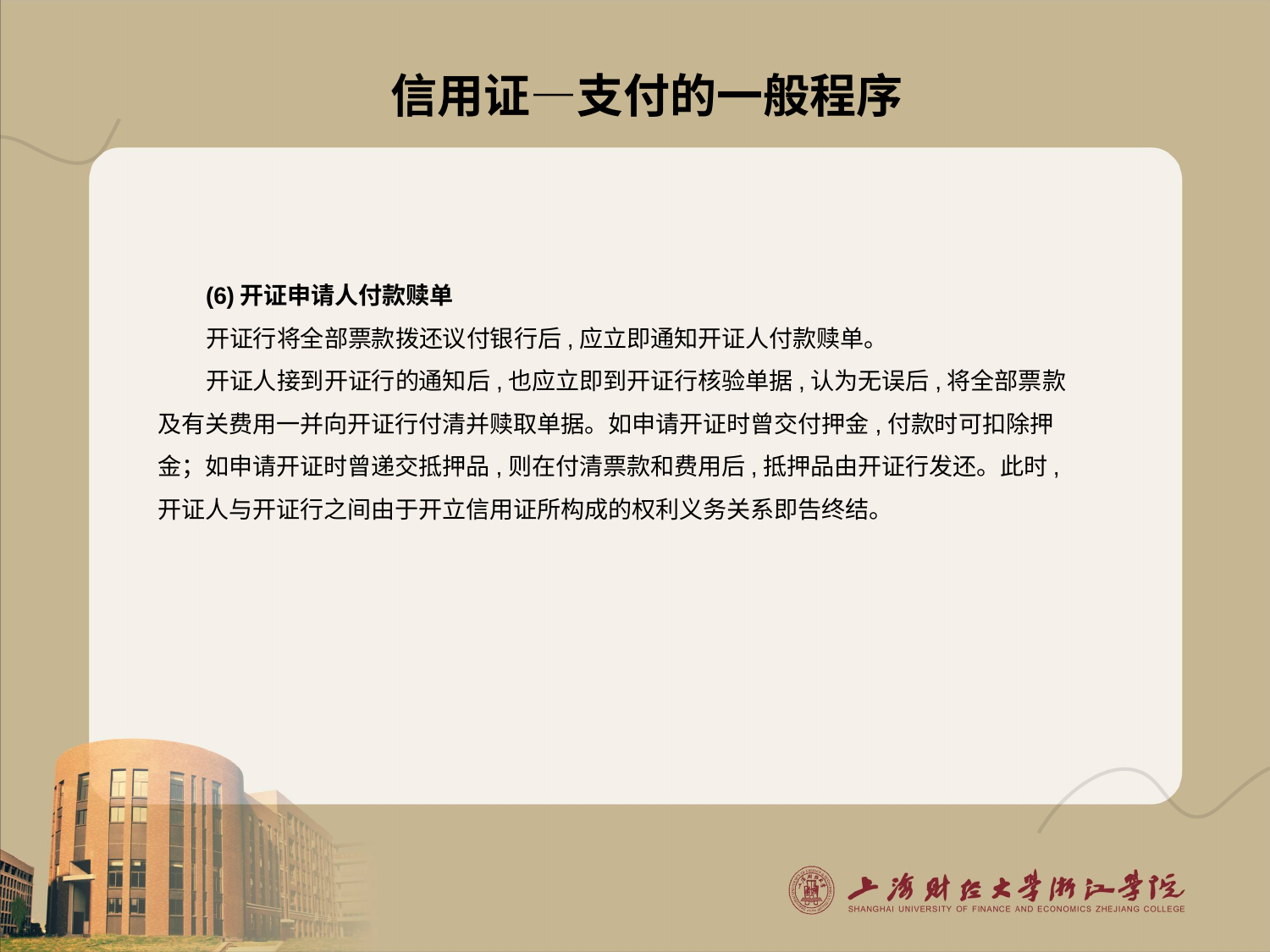

# 信用证—支付的一般程序
(6)开证申请人付款赎单
开证行将全部票款拨还议付银行后,应立即通知开证人付款赎单。
开证人接到开证行的通知后,也应立即到开证行核验单据,认为无误后,将全部票款及有关费用一并向开证行付清并赎取单据。如申请开证时曾交付押金,付款时可扣除押金；如申请开证时曾递交抵押品,则在付清票款和费用后,抵押品由开证行发还。此时,开证人与开证行之间由于开立信用证所构成的权利义务关系即告终结。